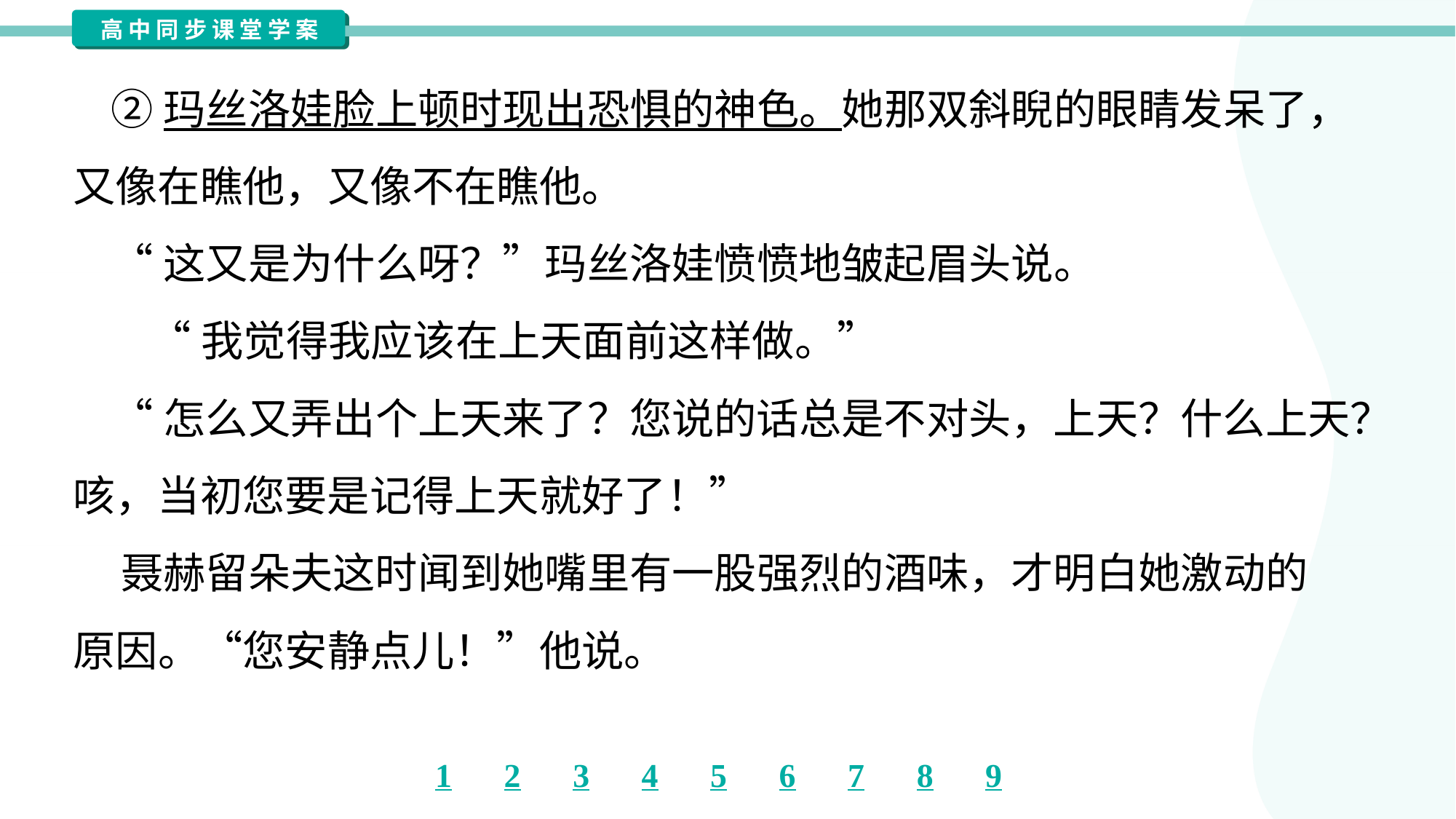

②玛丝洛娃脸上顿时现出恐惧的神色。她那双斜睨的眼睛发呆了，
又像在瞧他，又像不在瞧他。
    “这又是为什么呀？”玛丝洛娃愤愤地皱起眉头说。
        “我觉得我应该在上天面前这样做。”
    “怎么又弄出个上天来了？您说的话总是不对头，上天？什么上天？
咳，当初您要是记得上天就好了！”
    聂赫留朵夫这时闻到她嘴里有一股强烈的酒味，才明白她激动的
原因。“您安静点儿！”他说。